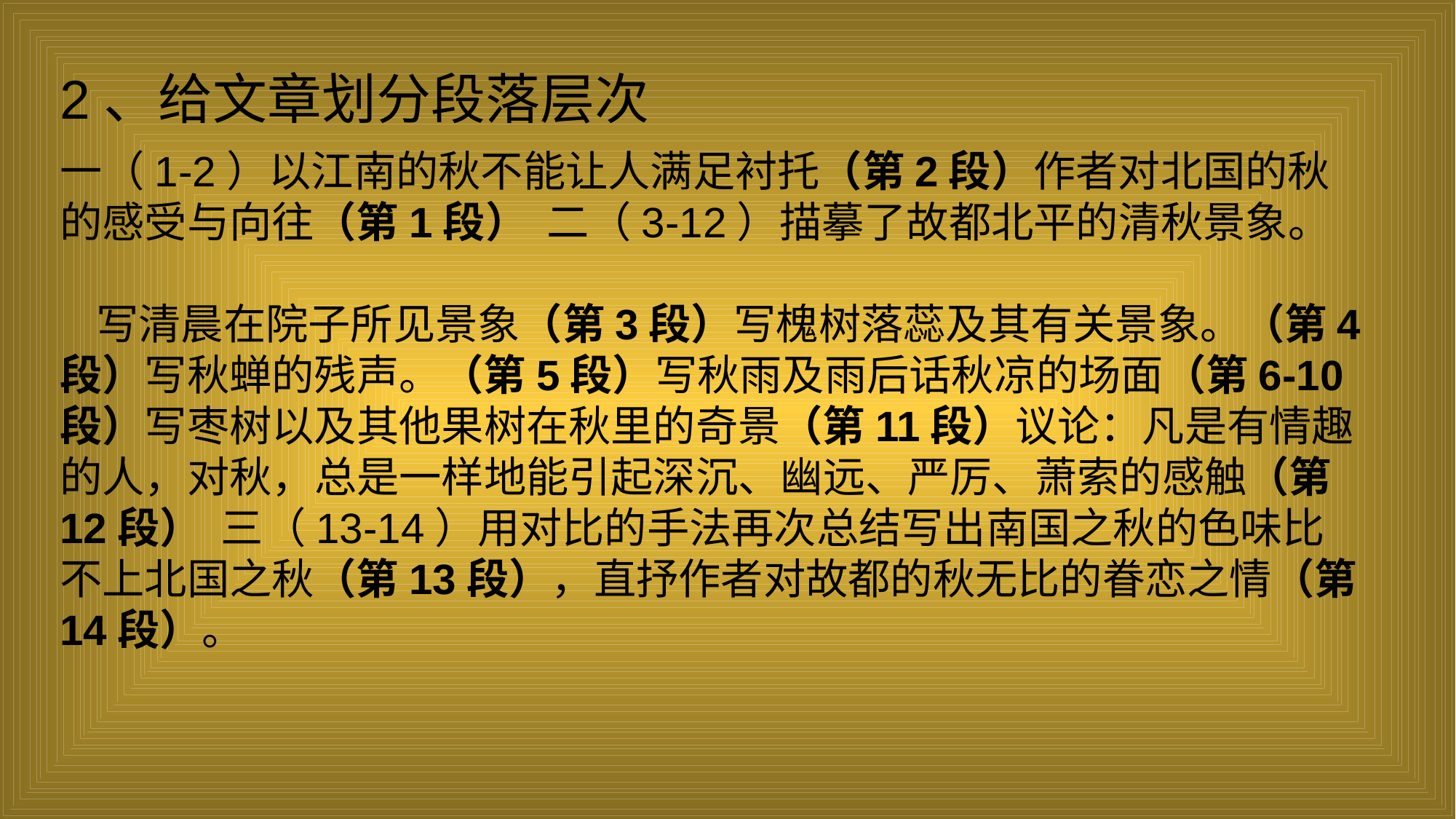

2、给文章划分段落层次
一（1-2）以江南的秋不能让人满足衬托（第2段）作者对北国的秋的感受与向往（第1段）  二（3-12）描摹了故都北平的清秋景象。

写清晨在院子所见景象（第3段）写槐树落蕊及其有关景象。（第4段）写秋蝉的残声。（第5段）写秋雨及雨后话秋凉的场面（第6-10段）写枣树以及其他果树在秋里的奇景（第11段）议论：凡是有情趣的人，对秋，总是一样地能引起深沉、幽远、严厉、萧索的感触（第12段）  三（13-14）用对比的手法再次总结写出南国之秋的色味比不上北国之秋（第13段），直抒作者对故都的秋无比的眷恋之情（第14段）。